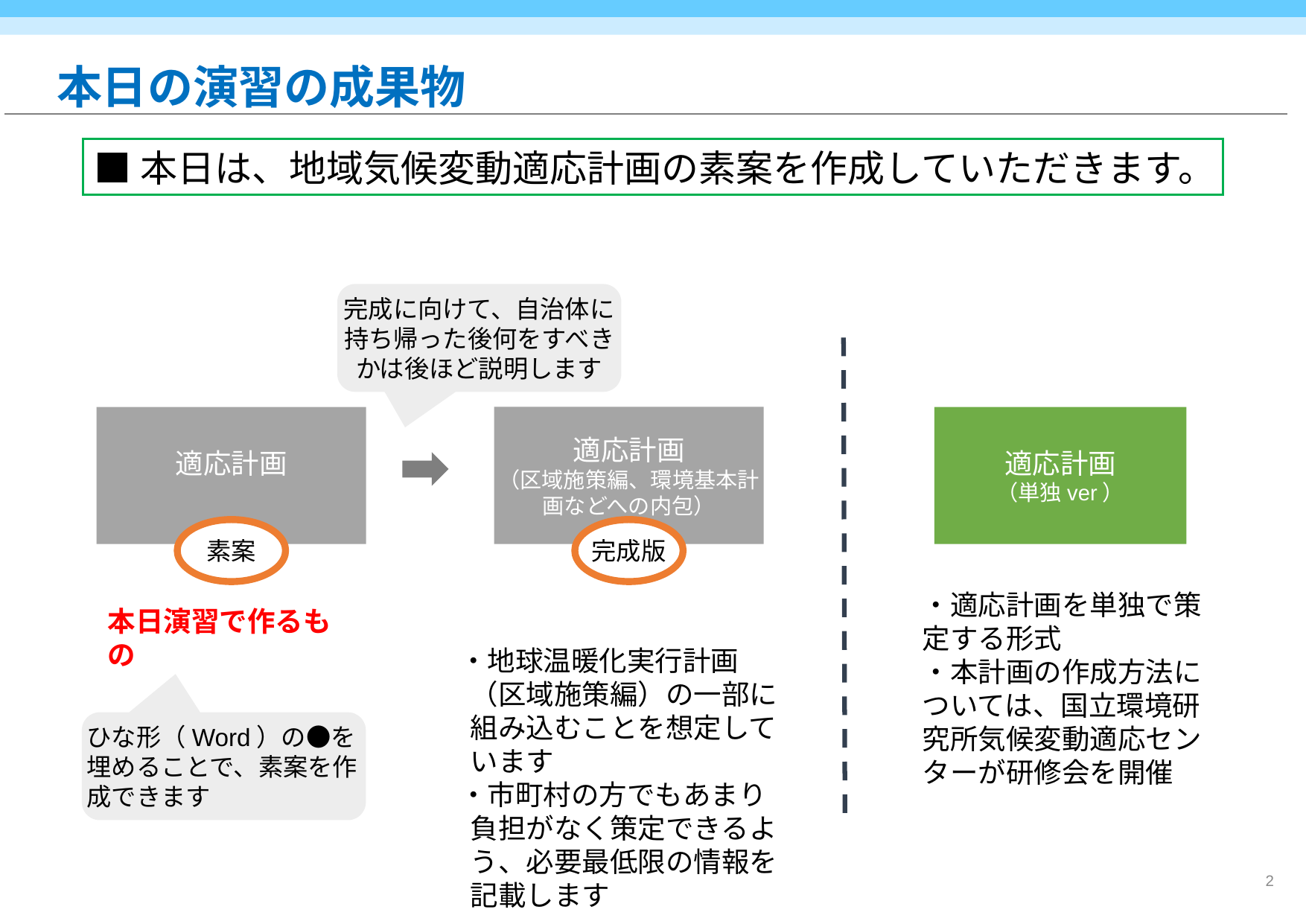

# 本日の演習の成果物
■本日は、地域気候変動適応計画の素案を作成していただきます。
完成に向けて、自治体に持ち帰った後何をすべきかは後ほど説明します
適応計画
（区域施策編、環境基本計画などへの内包）
適応計画

適応計画
（単独ver）

素案
完成版
・適応計画を単独で策定する形式
・本計画の作成方法については、国立環境研究所気候変動適応センターが研修会を開催
本日演習で作るもの
・地球温暖化実行計画（区域施策編）の一部に組み込むことを想定しています
・市町村の方でもあまり負担がなく策定できるよう、必要最低限の情報を記載します
ひな形（Word）の●を埋めることで、素案を作成できます
2